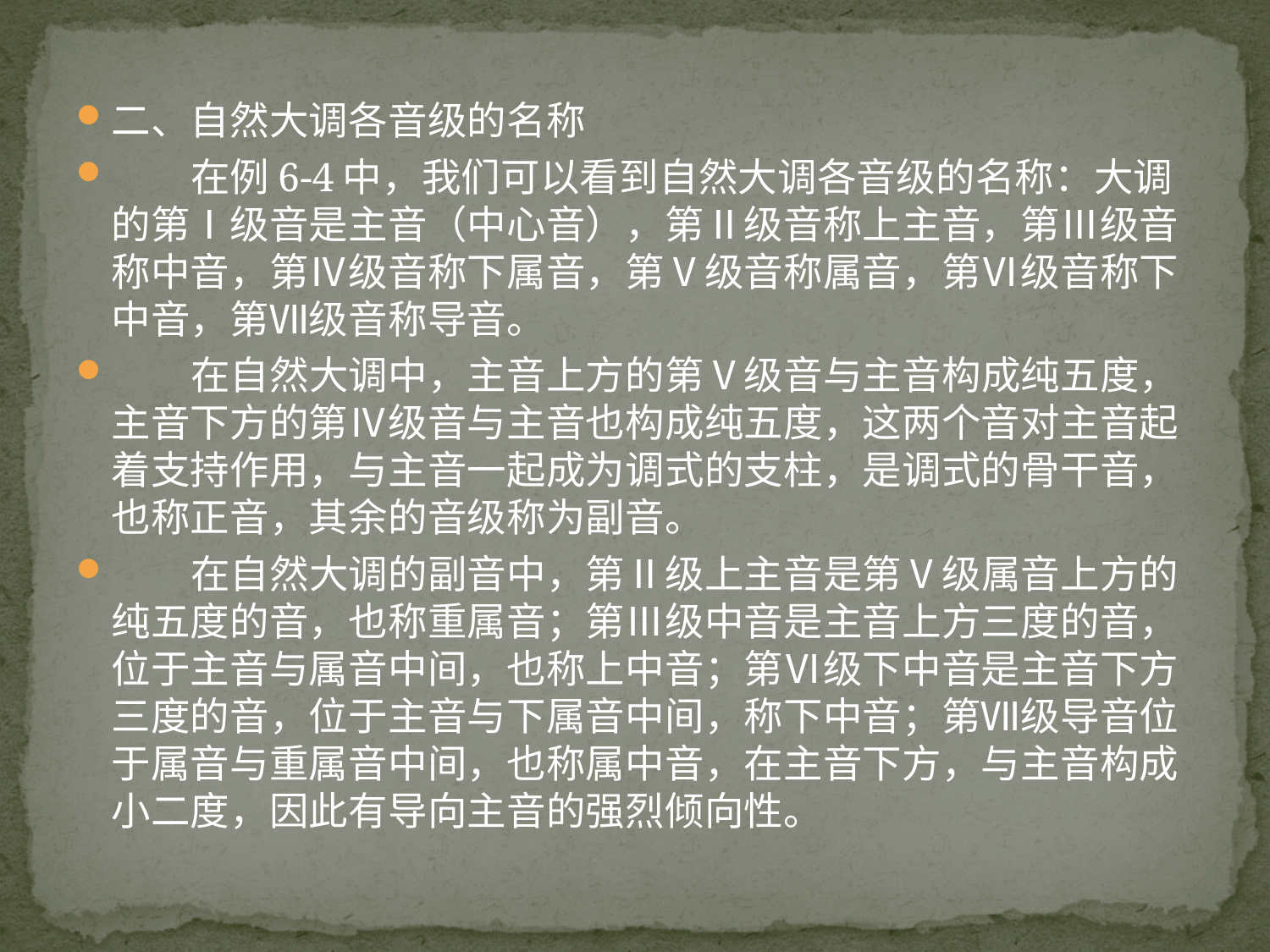

二、自然大调各音级的名称
        在例6-4中，我们可以看到自然大调各音级的名称：大调的第Ⅰ级音是主音（中心音），第Ⅱ级音称上主音，第Ⅲ级音称中音，第Ⅳ级音称下属音，第Ⅴ级音称属音，第Ⅵ级音称下中音，第Ⅶ级音称导音。
        在自然大调中，主音上方的第Ⅴ级音与主音构成纯五度，主音下方的第Ⅳ级音与主音也构成纯五度，这两个音对主音起着支持作用，与主音一起成为调式的支柱，是调式的骨干音，也称正音，其余的音级称为副音。
        在自然大调的副音中，第Ⅱ级上主音是第Ⅴ级属音上方的纯五度的音，也称重属音；第Ⅲ级中音是主音上方三度的音，位于主音与属音中间，也称上中音；第Ⅵ级下中音是主音下方三度的音，位于主音与下属音中间，称下中音；第Ⅶ级导音位于属音与重属音中间，也称属中音，在主音下方，与主音构成小二度，因此有导向主音的强烈倾向性。